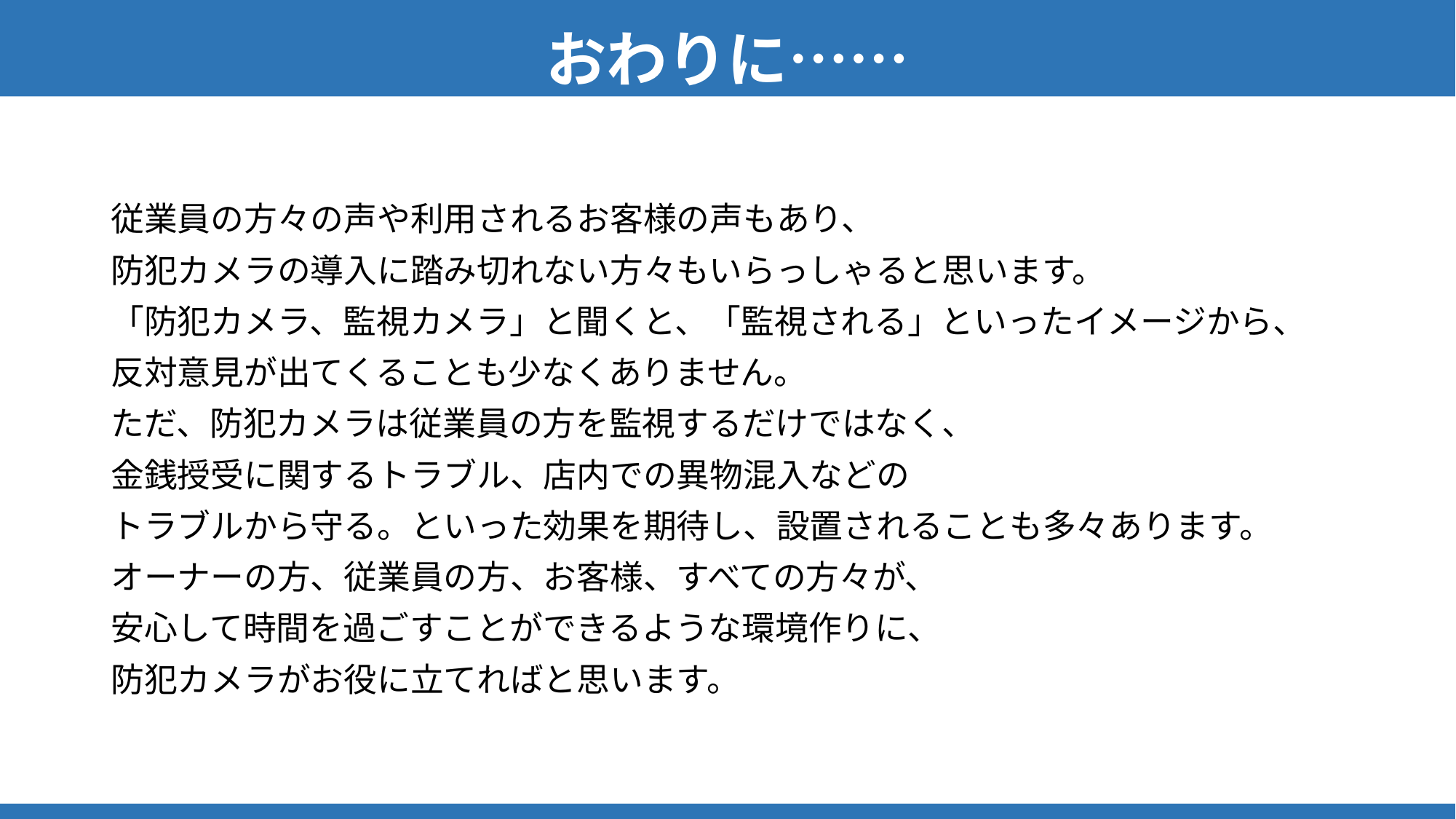

おわりに……
従業員の方々の声や利用されるお客様の声もあり、
防犯カメラの導入に踏み切れない方々もいらっしゃると思います。
「防犯カメラ、監視カメラ」と聞くと、「監視される」といったイメージから、
反対意見が出てくることも少なくありません。
ただ、防犯カメラは従業員の方を監視するだけではなく、
金銭授受に関するトラブル、店内での異物混入などの
トラブルから守る。といった効果を期待し、設置されることも多々あります。
オーナーの方、従業員の方、お客様、すべての方々が、
安心して時間を過ごすことができるような環境作りに、
防犯カメラがお役に立てればと思います。